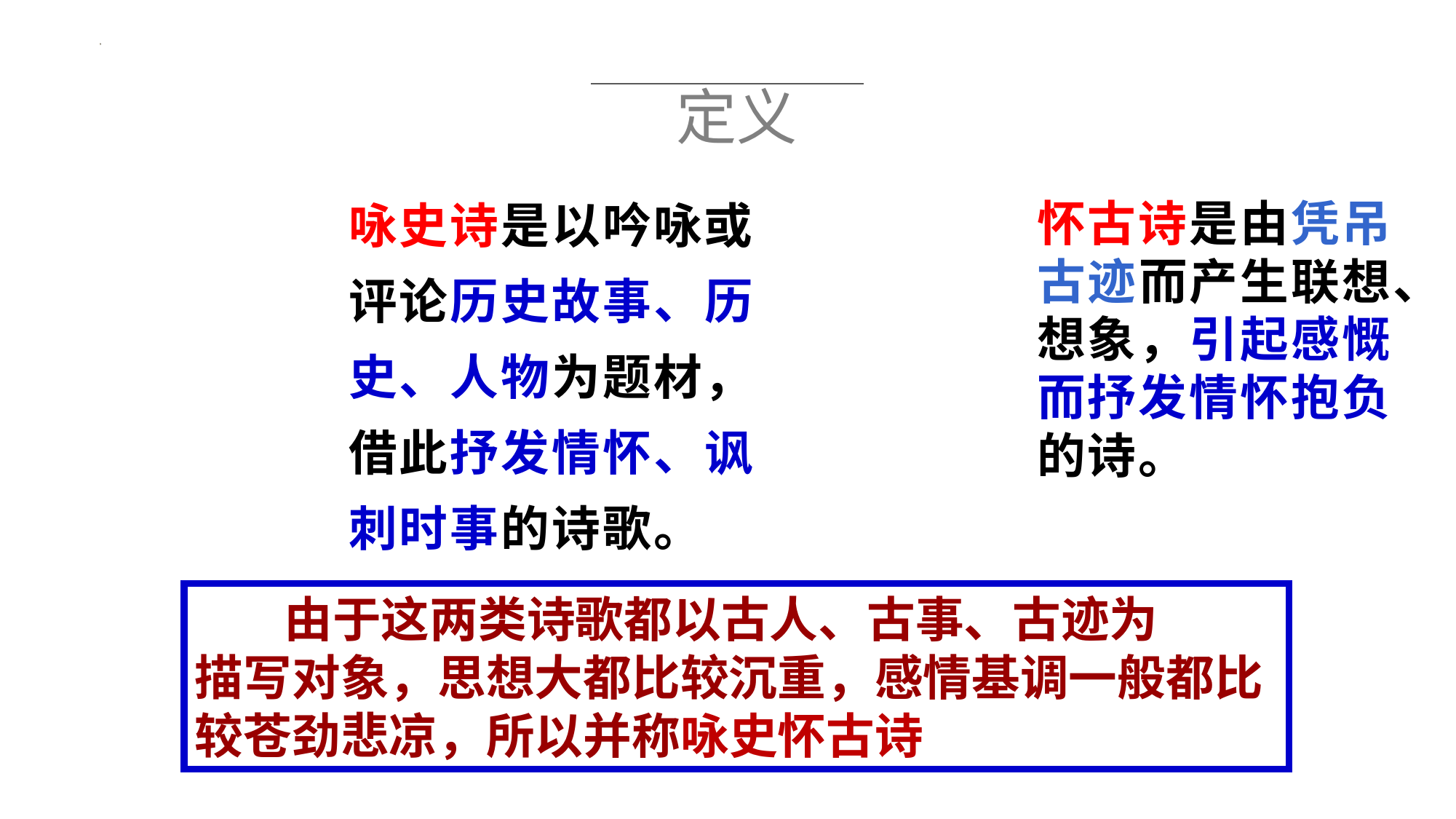

#
定义
咏史诗是以吟咏或评论历史故事、历史、人物为题材，借此抒发情怀、讽刺时事的诗歌。
怀古诗是由凭吊古迹而产生联想、想象，引起感慨而抒发情怀抱负的诗。

       由于这两类诗歌都以古人、古事、古迹为         描写对象，思想大都比较沉重，感情基调一般都比较苍劲悲凉，所以并称咏史怀古诗